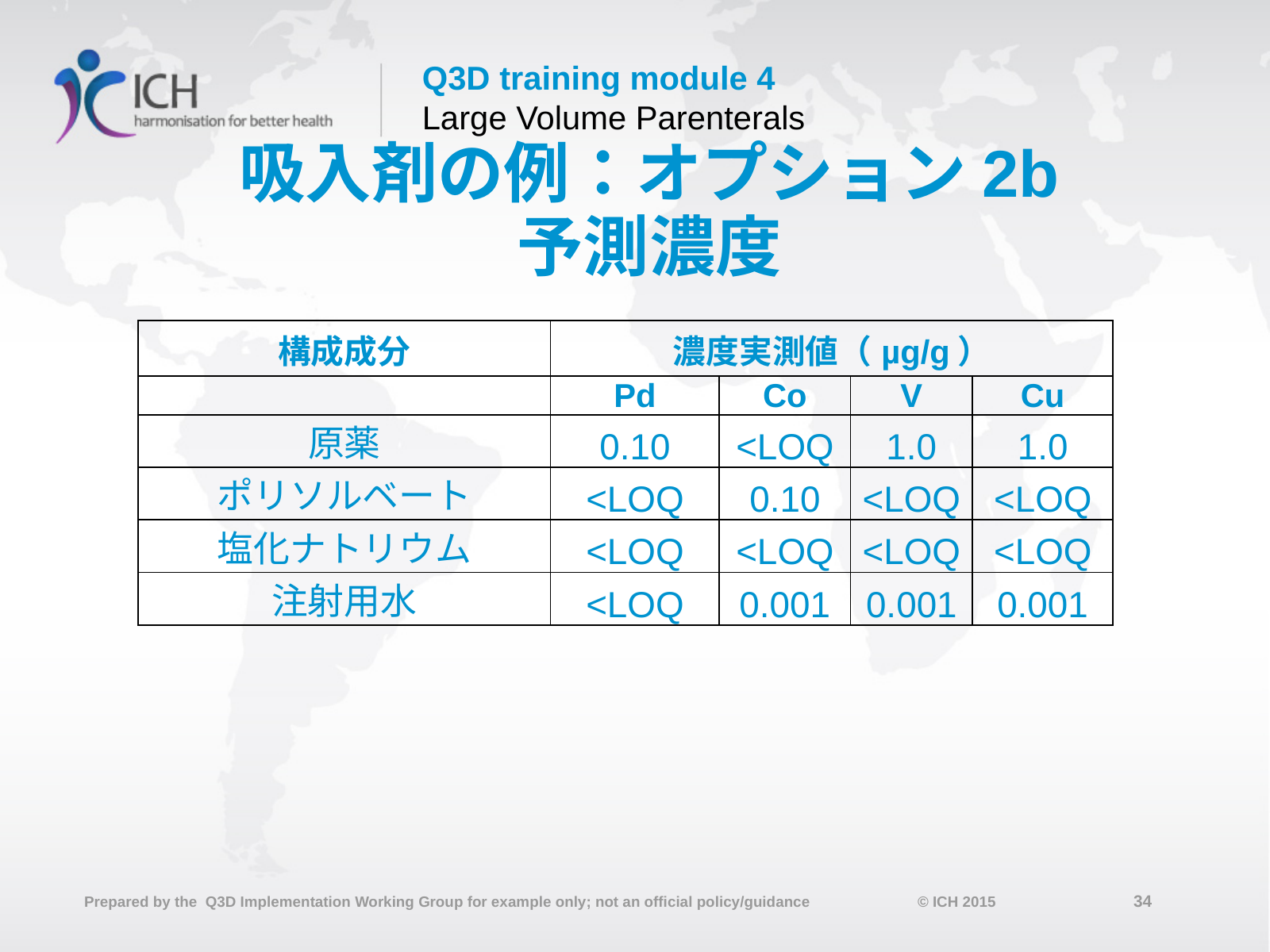

# 吸入剤の例：オプション2b 予測濃度
| 構成成分 | 濃度実測値（µg/g） |  |  |  |
| --- | --- | --- | --- | --- |
|  | Pd | Co | V | Cu |
| 原薬 | 0.10 | <LOQ | 1.0 | 1.0 |
| ポリソルベート | <LOQ | 0.10 | <LOQ | <LOQ |
| 塩化ナトリウム | <LOQ | <LOQ | <LOQ | <LOQ |
| 注射用水 | <LOQ | 0.001 | 0.001 | 0.001 |